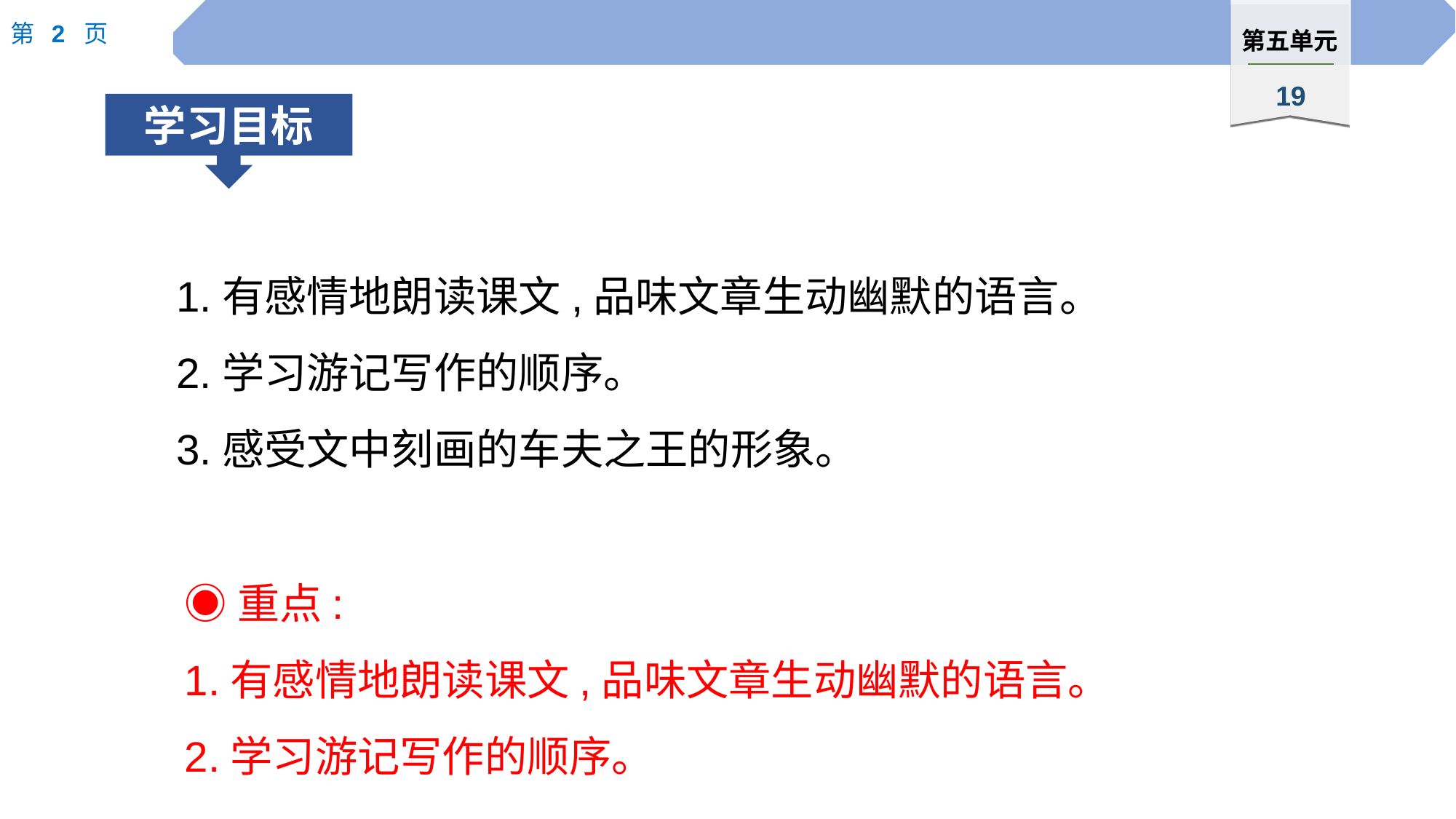

1.有感情地朗读课文,品味文章生动幽默的语言。
2.学习游记写作的顺序。
3.感受文中刻画的车夫之王的形象。

◉重点:
1.有感情地朗读课文,品味文章生动幽默的语言。
2.学习游记写作的顺序。